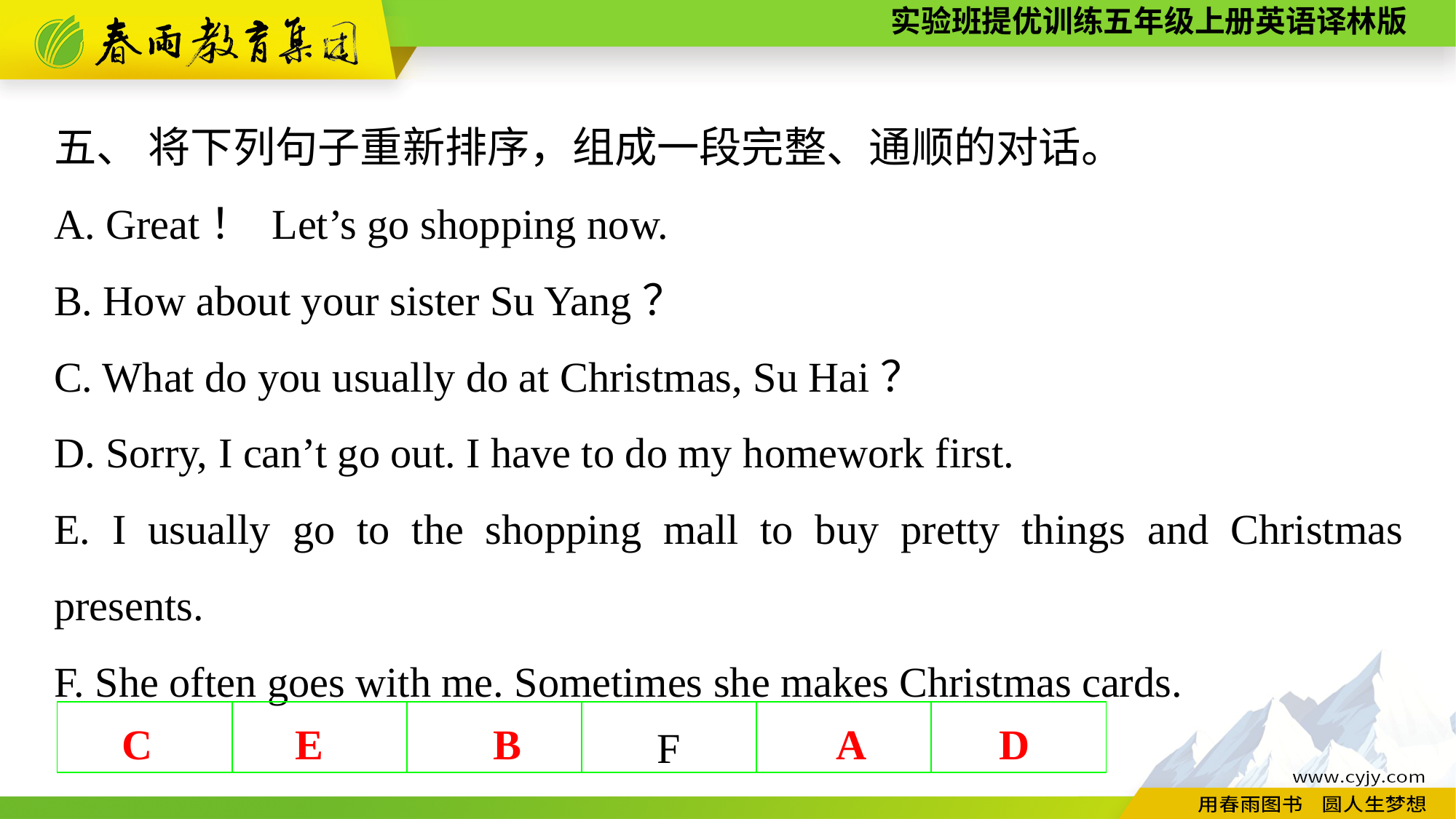

五、 将下列句子重新排序，组成一段完整、通顺的对话。
A. Great！ Let’s go shopping now.
B. How about your sister Su Yang？
C. What do you usually do at Christmas, Su Hai？
D. Sorry, I can’t go out. I have to do my homework first.
E. I usually go to the shopping mall to buy pretty things and Christmas presents.
F. She often goes with me. Sometimes she makes Christmas cards.
|  |  |  | F |  |  |
| --- | --- | --- | --- | --- | --- |
C
E
B
A
D